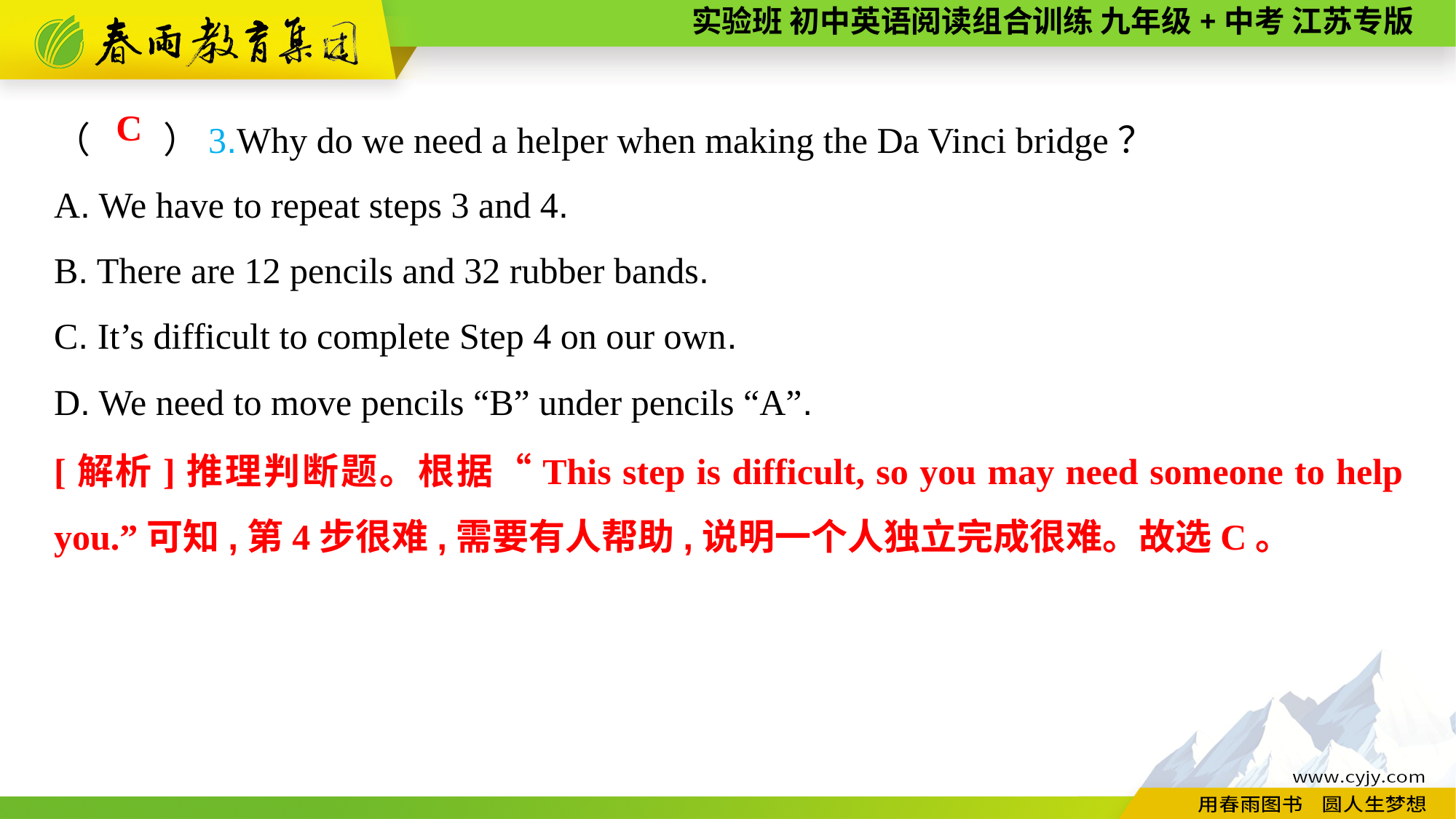

（　　）3.Why do we need a helper when making the Da Vinci bridge？
A. We have to repeat steps 3 and 4.
B. There are 12 pencils and 32 rubber bands.
C. It’s difficult to complete Step 4 on our own.
D. We need to move pencils “B” under pencils “A”.
 C
[解析]推理判断题。根据“This step is difficult, so you may need someone to help you.”可知,第4步很难,需要有人帮助,说明一个人独立完成很难。故选C。